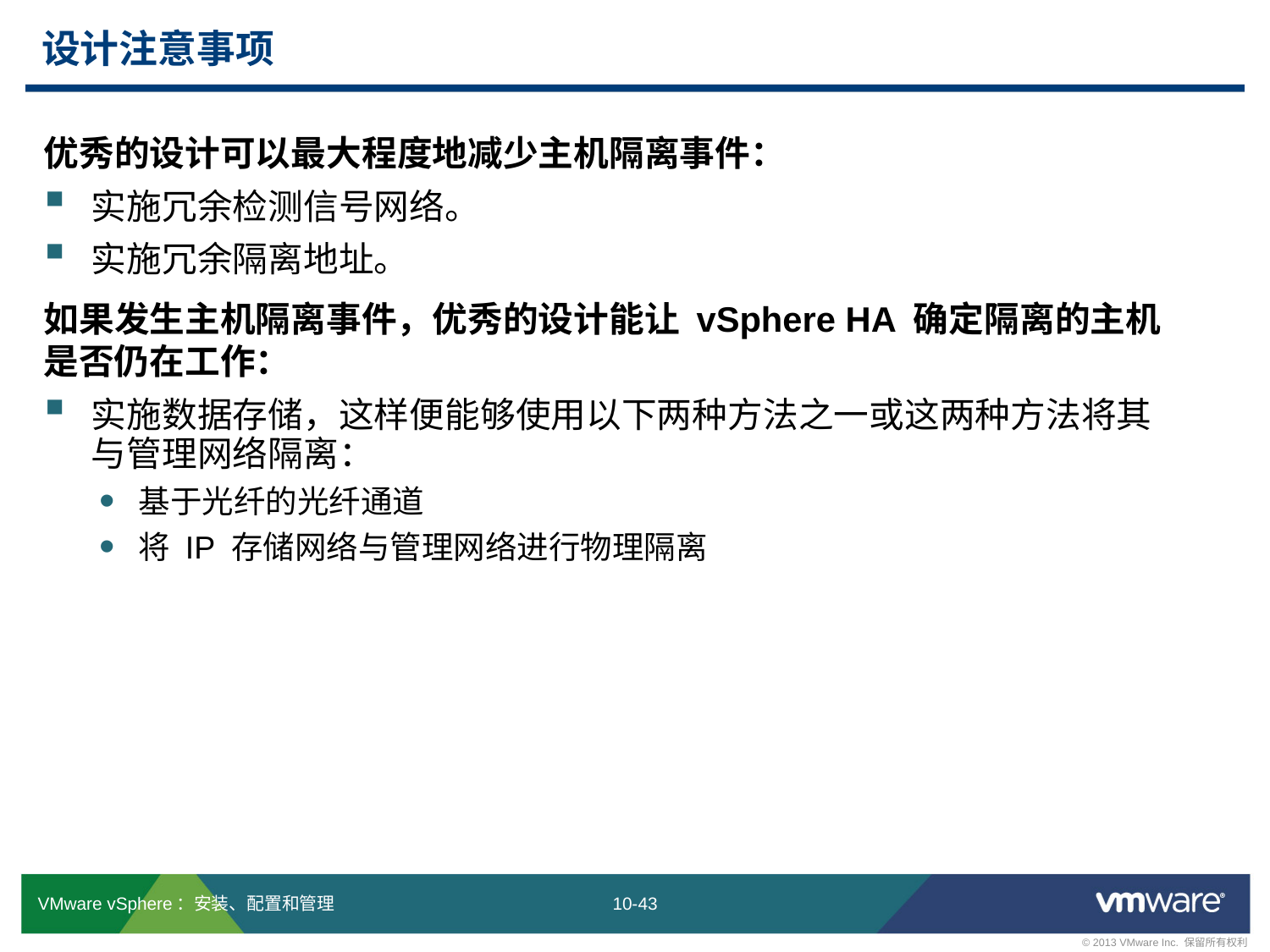

# 设计注意事项
优秀的设计可以最大程度地减少主机隔离事件：
实施冗余检测信号网络。
实施冗余隔离地址。
如果发生主机隔离事件，优秀的设计能让 vSphere HA 确定隔离的主机
是否仍在工作：
实施数据存储，这样便能够使用以下两种方法之一或这两种方法将其
与管理网络隔离：
基于光纤的光纤通道
将 IP 存储网络与管理网络进行物理隔离